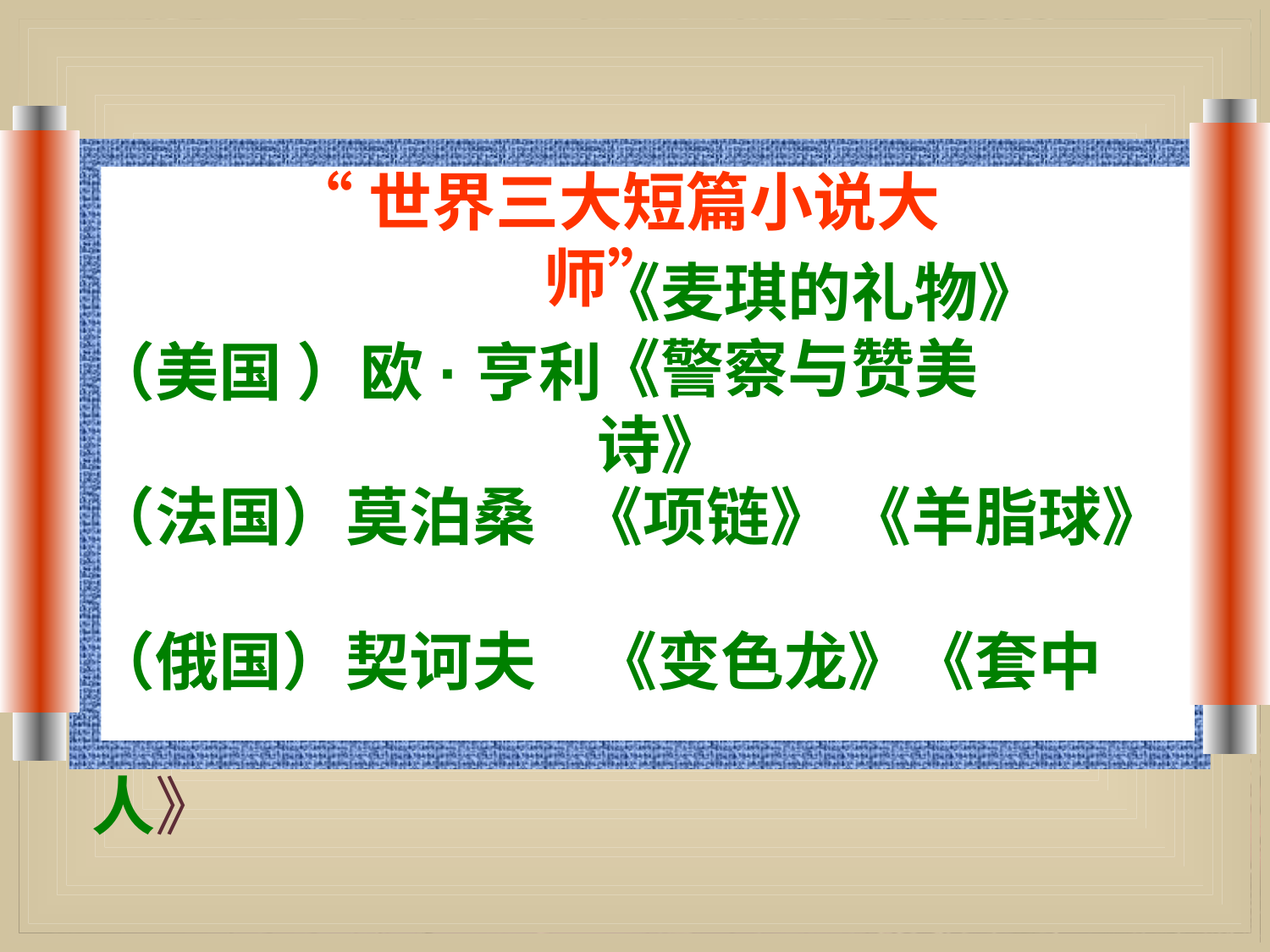

“世界三大短篇小说大师”

《麦琪的礼物》 《警察与赞美诗》

（美国 ）欧·亨利
（法国）莫泊桑   《项链》 《羊脂球》
（俄国）契诃夫    《变色龙》《套中人》